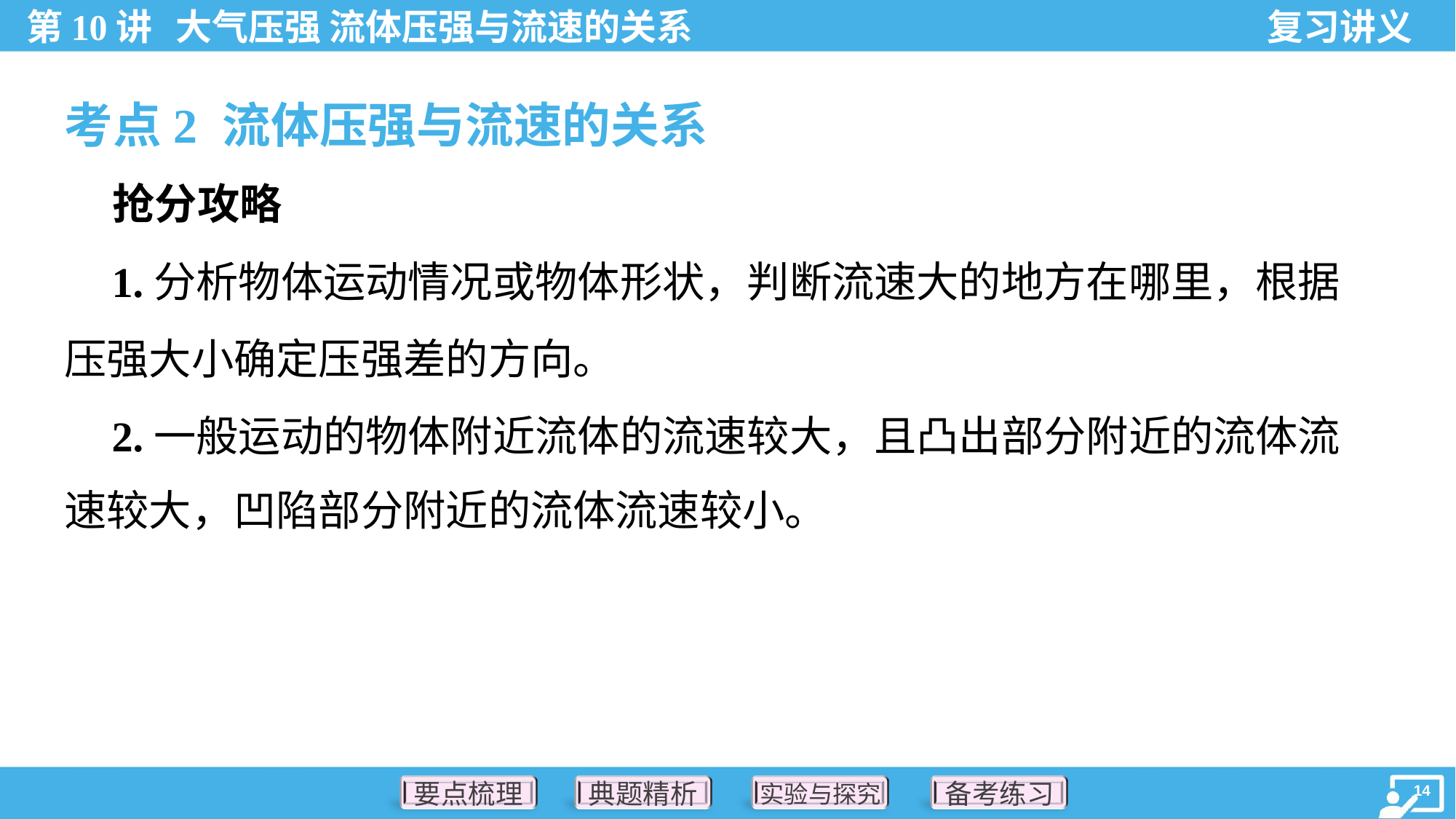

考点2 流体压强与流速的关系
    抢分攻略
    1.分析物体运动情况或物体形状，判断流速大的地方在哪里，根据
压强大小确定压强差的方向。
    2.一般运动的物体附近流体的流速较大，且凸出部分附近的流体流
速较大，凹陷部分附近的流体流速较小。